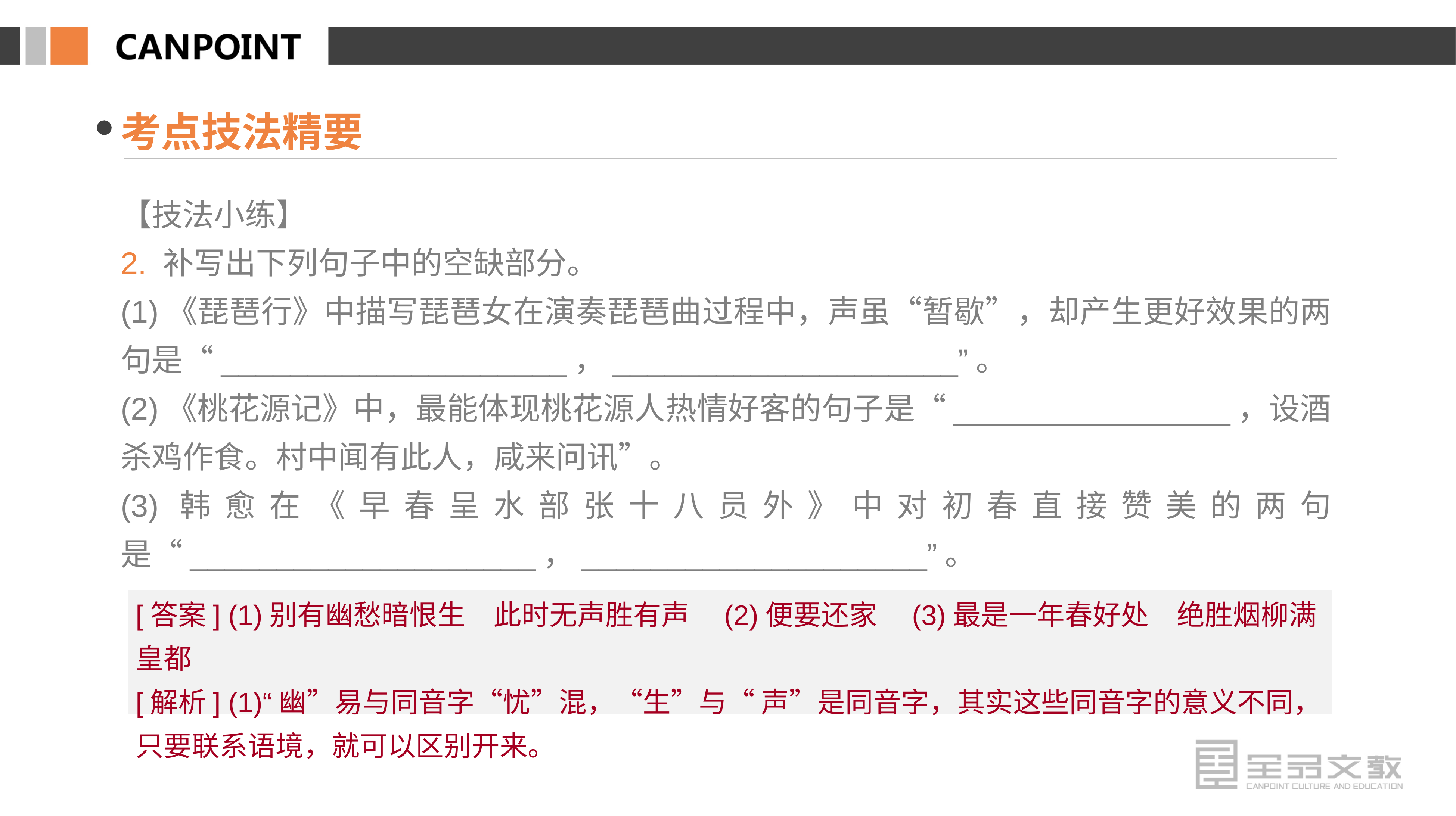

考点技法精要

【技法小练】
2. 补写出下列句子中的空缺部分。
(1)《琵琶行》中描写琵琶女在演奏琵琶曲过程中，声虽“暂歇”，却产生更好效果的两句是“____________________，____________________”。
(2)《桃花源记》中，最能体现桃花源人热情好客的句子是“________________，设酒杀鸡作食。村中闻有此人，咸来问讯”。
(3)韩愈在《早春呈水部张十八员外》中对初春直接赞美的两句是“____________________，____________________”。
[答案] (1)别有幽愁暗恨生　此时无声胜有声　(2)便要还家　(3)最是一年春好处　绝胜烟柳满皇都
[解析] (1)“幽”易与同音字“忧”混，“生”与“ 声”是同音字，其实这些同音字的意义不同，只要联系语境，就可以区别开来。